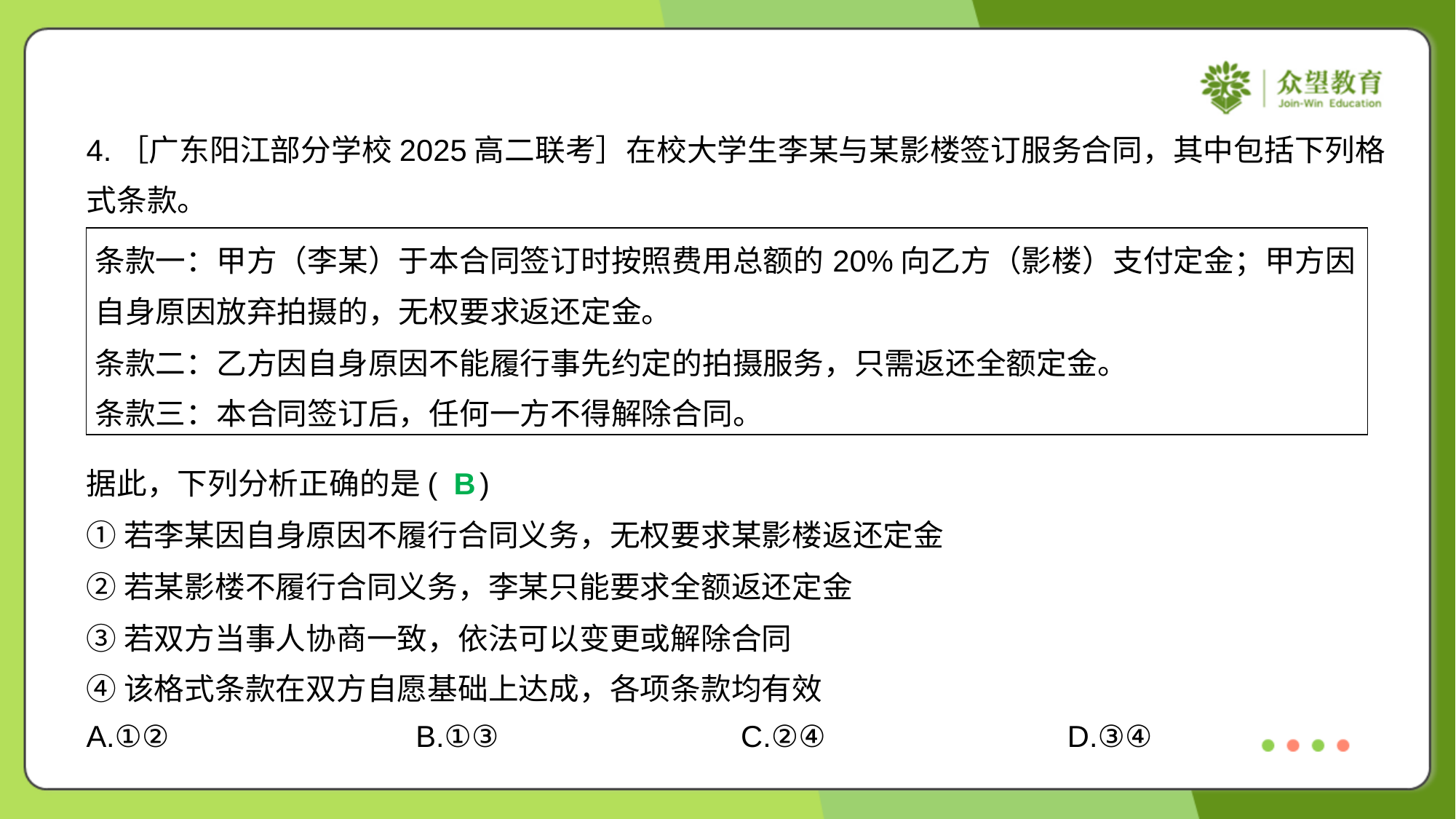

4.［广东阳江部分学校2025高二联考］在校大学生李某与某影楼签订服务合同，其中包括下列格
式条款。
| 条款一：甲方（李某）于本合同签订时按照费用总额的20%向乙方（影楼）支付定金；甲方因 自身原因放弃拍摄的，无权要求返还定金。 条款二：乙方因自身原因不能履行事先约定的拍摄服务，只需返还全额定金。 条款三：本合同签订后，任何一方不得解除合同。 |
| --- |
B
据此，下列分析正确的是(     )
①若李某因自身原因不履行合同义务，无权要求某影楼返还定金
②若某影楼不履行合同义务，李某只能要求全额返还定金
③若双方当事人协商一致，依法可以变更或解除合同
④该格式条款在双方自愿基础上达成，各项条款均有效
A.①②	B.①③	C.②④	D.③④